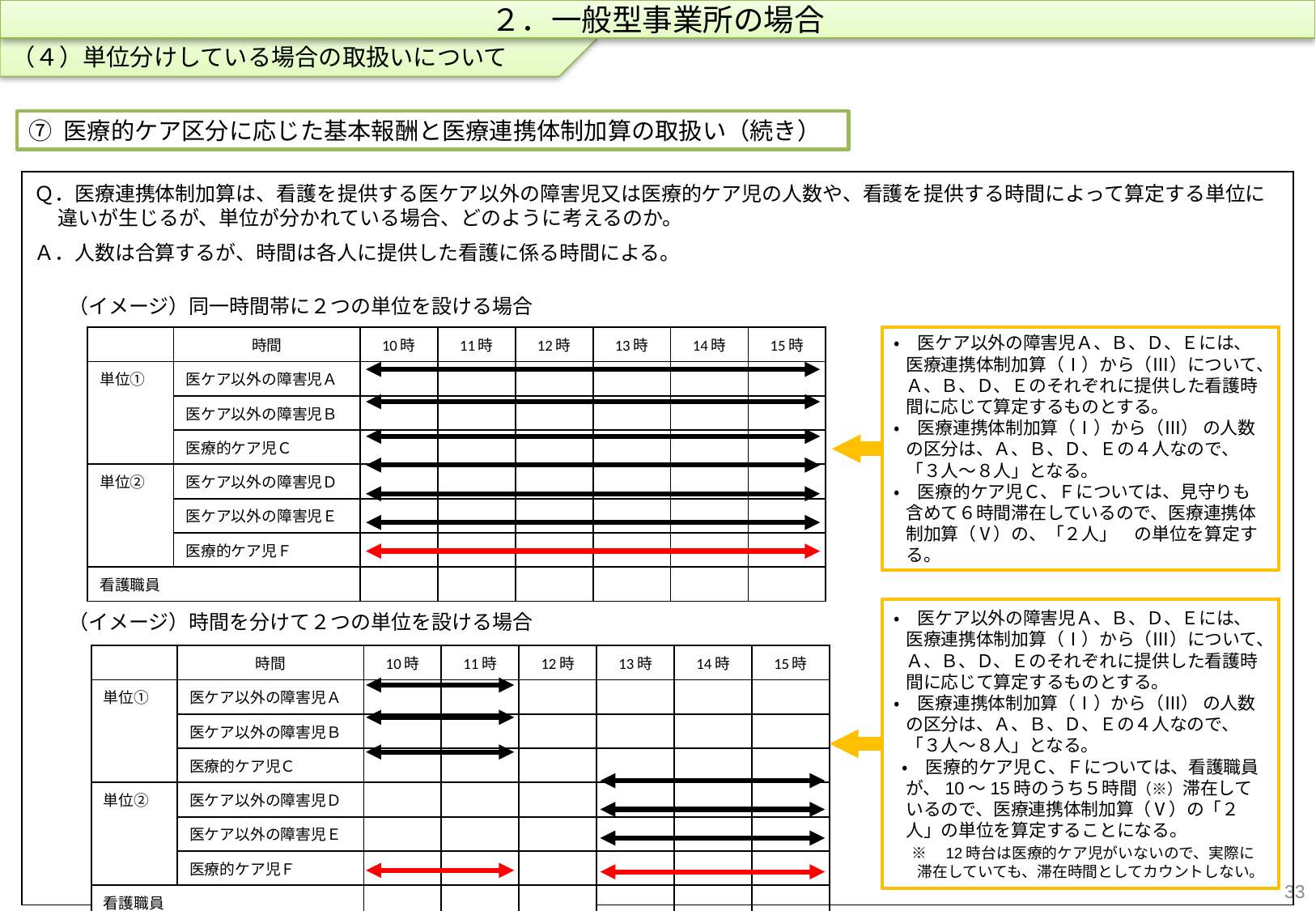

（４）単位分けしている場合の取扱いについて
２．一般型事業所の場合
⑦ 医療的ケア区分に応じた基本報酬と医療連携体制加算の取扱い（続き）
Ｑ．医療連携体制加算は、看護を提供する医ケア以外の障害児又は医療的ケア児の人数や、看護を提供する時間によって算定する単位に違いが生じるが、単位が分かれている場合、どのように考えるのか。

Ａ．人数は合算するが、時間は各人に提供した看護に係る時間による。
（イメージ）同一時間帯に２つの単位を設ける場合
|  | 時間 | 10時 | 11時 | 12時 | 13時 | 14時 | 15時 |
| --- | --- | --- | --- | --- | --- | --- | --- |
| 単位① | 医ケア以外の障害児Ａ |  |  |  |  |  |  |
|  | 医ケア以外の障害児Ｂ |  |  |  |  |  |  |
|  | 医療的ケア児Ｃ |  |  |  |  |  |  |
| 単位② | 医ケア以外の障害児Ｄ |  |  |  |  |  |  |
|  | 医ケア以外の障害児Ｅ |  |  |  |  |  |  |
|  | 医療的ケア児Ｆ |  |  |  |  |  |  |
| 看護職員 |  |  |  |  |  |  |  |
・　医ケア以外の障害児Ａ、Ｂ、Ｄ、Ｅには、医療連携体制加算（Ⅰ）から（Ⅲ）について、Ａ、Ｂ、Ｄ、Ｅのそれぞれに提供した看護時間に応じて算定するものとする。
・　医療連携体制加算（Ⅰ）から（Ⅲ） の人数の区分は、Ａ、Ｂ、Ｄ、Ｅの４人なので、「３人～８人」となる。
・　医療的ケア児Ｃ、Ｆについては、見守りも含めて６時間滞在しているので、医療連携体制加算（Ⅴ）の、「２人」　の単位を算定する。
（イメージ）時間を分けて２つの単位を設ける場合
・　医ケア以外の障害児Ａ、Ｂ、Ｄ、Ｅには、医療連携体制加算（Ⅰ）から（Ⅲ）について、Ａ、Ｂ、Ｄ、Ｅのそれぞれに提供した看護時間に応じて算定するものとする。
・　医療連携体制加算（Ⅰ）から（Ⅲ） の人数の区分は、Ａ、Ｂ、Ｄ、Ｅの４人なので、「３人～８人」となる。
 ・　医療的ケア児Ｃ、Ｆについては、看護職員が、10～15時のうち５時間（※）滞在しているので、医療連携体制加算（Ⅴ）の「２人」の単位を算定することになる。
　※　12時台は医療的ケア児がいないので、実際に滞在していても、滞在時間としてカウントしない。
|  | 時間 | 10時 | 11時 | 12時 | 13時 | 14時 | 15時 |
| --- | --- | --- | --- | --- | --- | --- | --- |
| 単位① | 医ケア以外の障害児Ａ |  |  |  |  |  |  |
|  | 医ケア以外の障害児Ｂ |  |  |  |  |  |  |
|  | 医療的ケア児Ｃ |  |  |  |  |  |  |
| 単位② | 医ケア以外の障害児Ｄ |  |  |  |  |  |  |
|  | 医ケア以外の障害児Ｅ |  |  |  |  |  |  |
|  | 医療的ケア児Ｆ |  |  |  |  |  |  |
| 看護職員 |  |  |  |  |  |  |  |
33